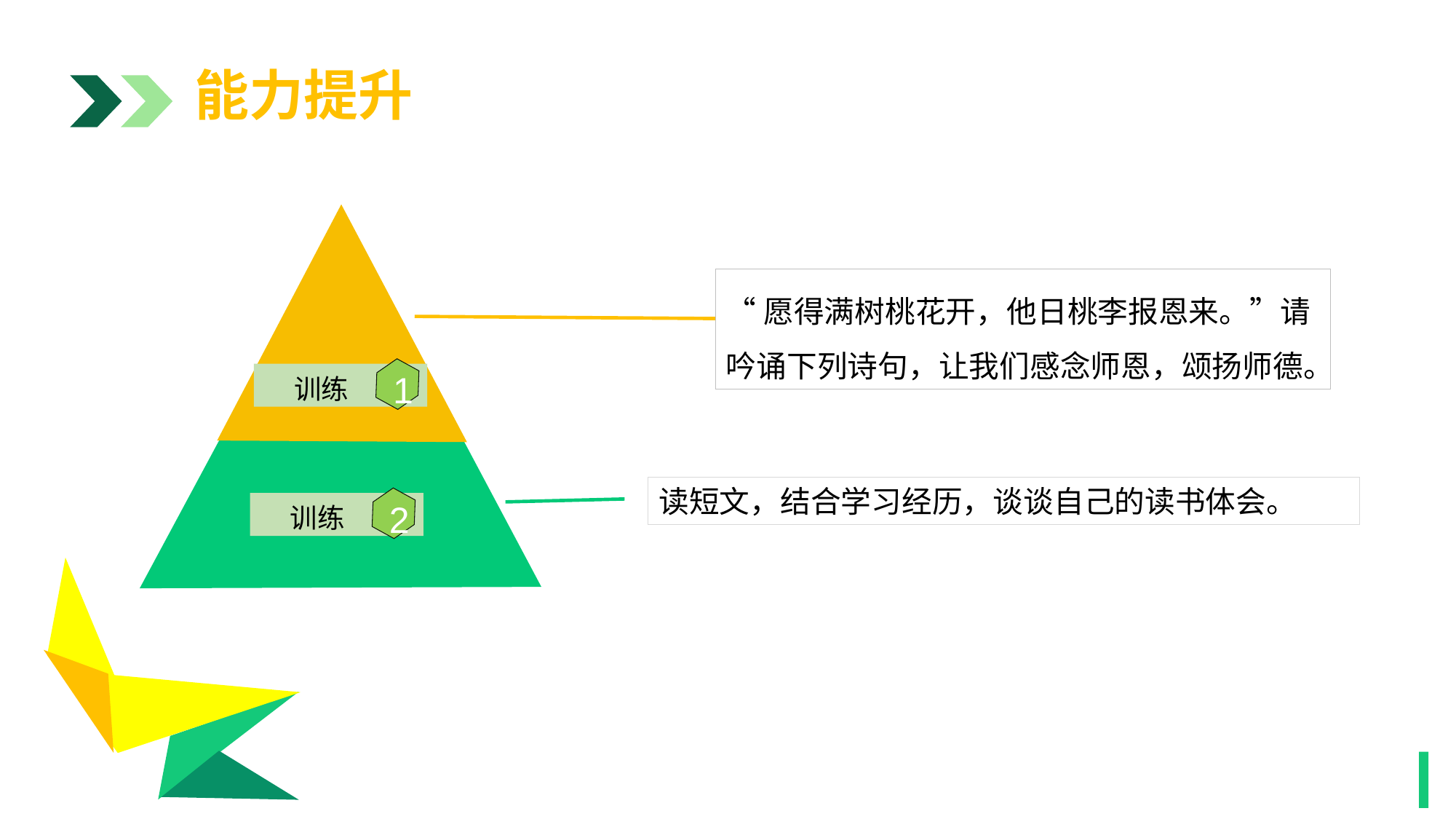

能力提升

阶段三
1
“愿得满树桃花开，他日桃李报恩来。”请吟诵下列诗句，让我们感念师恩，颂扬师德。
1

训练
读短文，结合学习经历，谈谈自己的读书体会。
2

训练

1
9